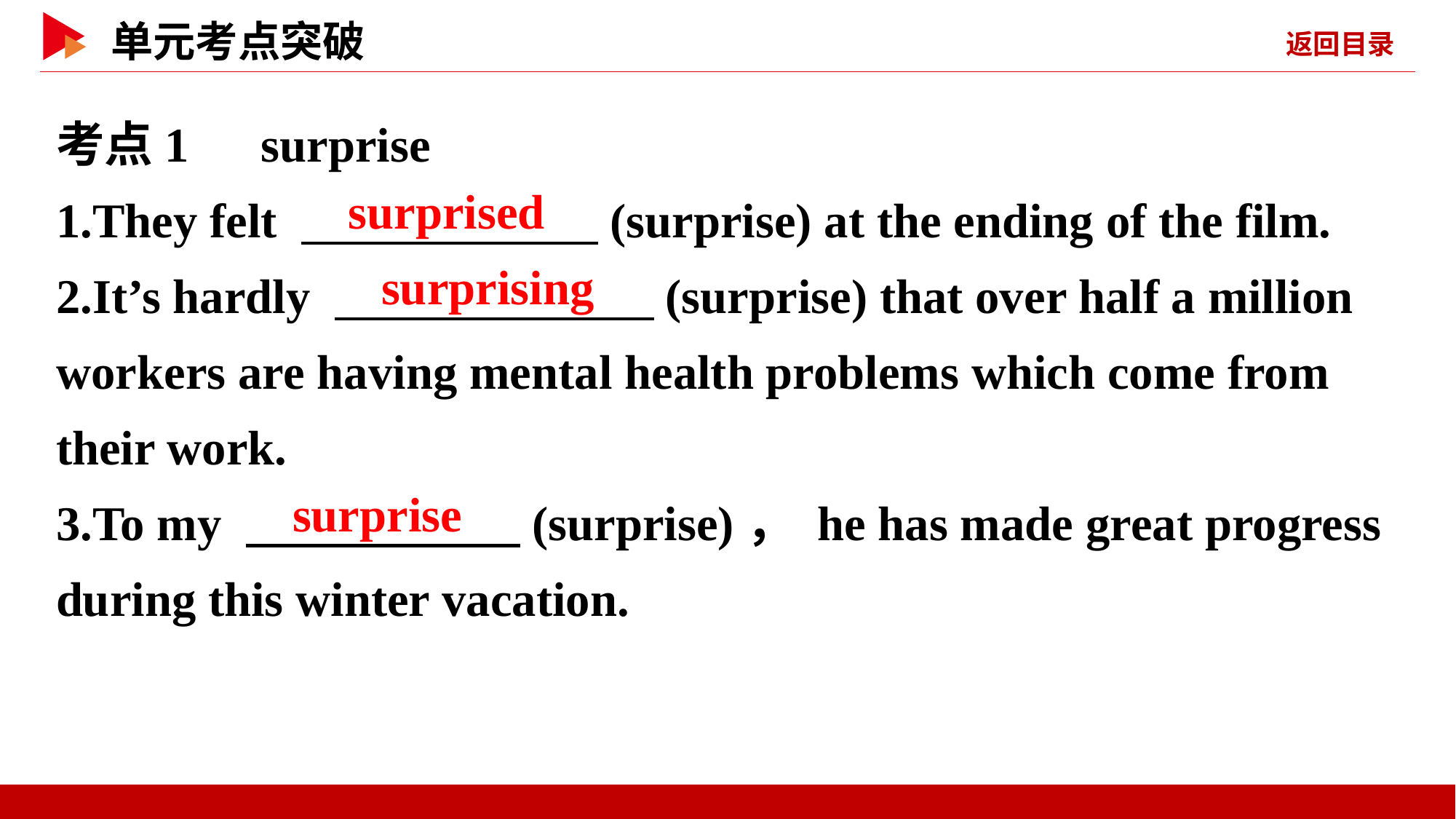

考点1　surprise
1.They felt 　                  　(surprise) at the ending of the film.
2.It’s hardly 　                    　(surprise) that over half a million workers are having mental health problems which come from their work.
3.To my 　                　(surprise)， he has made great progress during this winter vacation.
　surprised
　surprising
　surprise